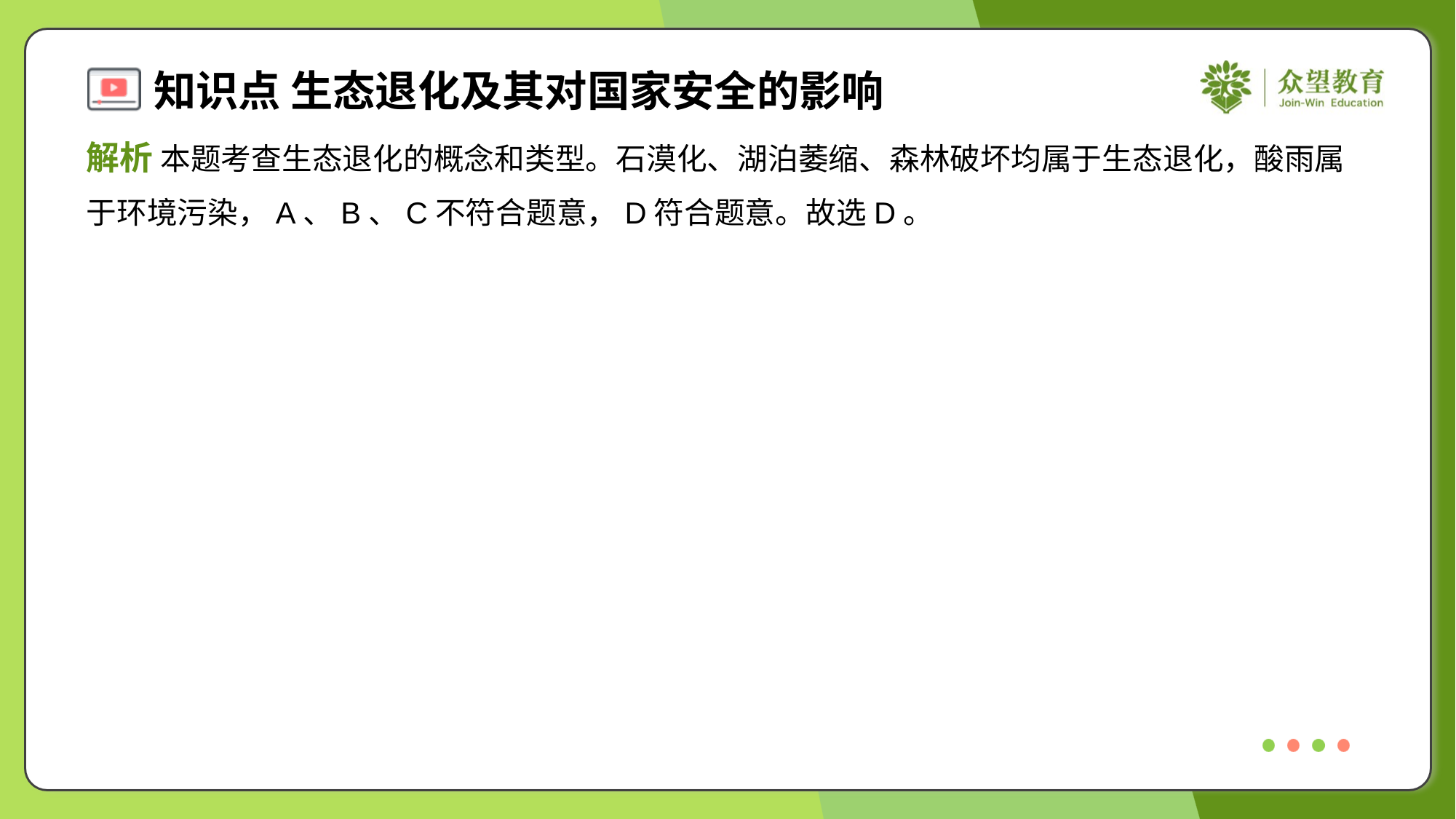

解析 本题考查生态退化的概念和类型。石漠化、湖泊萎缩、森林破坏均属于生态退化，酸雨属
于环境污染，A、B、C不符合题意，D符合题意。故选D。